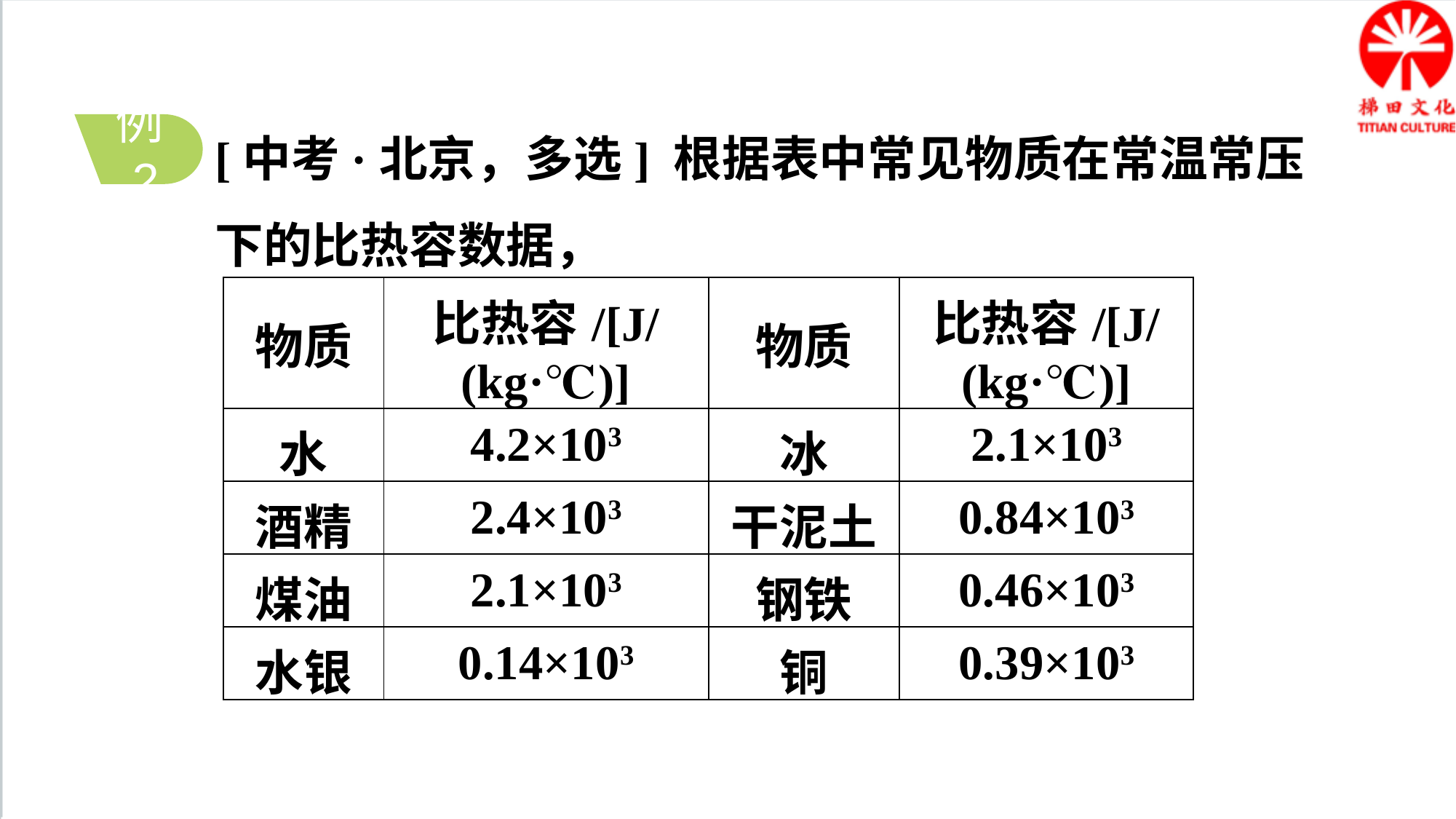

[中考·北京，多选] 根据表中常见物质在常温常压下的比热容数据，
例2
| 物质 | 比热容/[J/(kg·℃)] | 物质 | 比热容/[J/(kg·℃)] |
| --- | --- | --- | --- |
| 水 | 4.2×103 | 冰 | 2.1×103 |
| 酒精 | 2.4×103 | 干泥土 | 0.84×103 |
| 煤油 | 2.1×103 | 钢铁 | 0.46×103 |
| 水银 | 0.14×103 | 铜 | 0.39×103 |